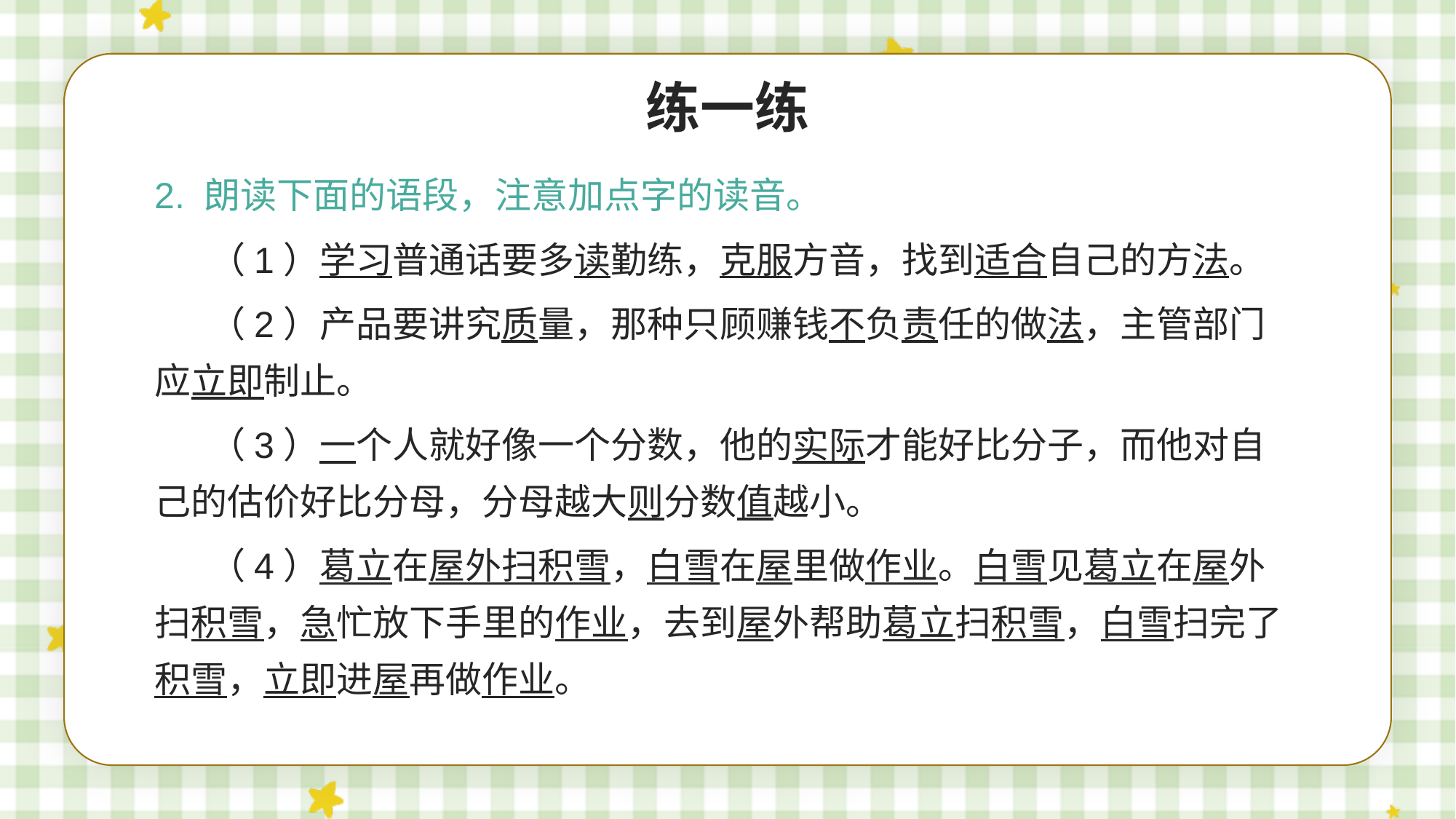

练一练
2. 朗读下面的语段，注意加点字的读音。
（1）学习普通话要多读勤练，克服方音，找到适合自己的方法。
（2）产品要讲究质量，那种只顾赚钱不负责任的做法，主管部门应立即制止。
（3）一个人就好像一个分数，他的实际才能好比分子，而他对自己的估价好比分母，分母越大则分数值越小。
（4）葛立在屋外扫积雪，白雪在屋里做作业。白雪见葛立在屋外扫积雪，急忙放下手里的作业，去到屋外帮助葛立扫积雪，白雪扫完了积雪，立即进屋再做作业。